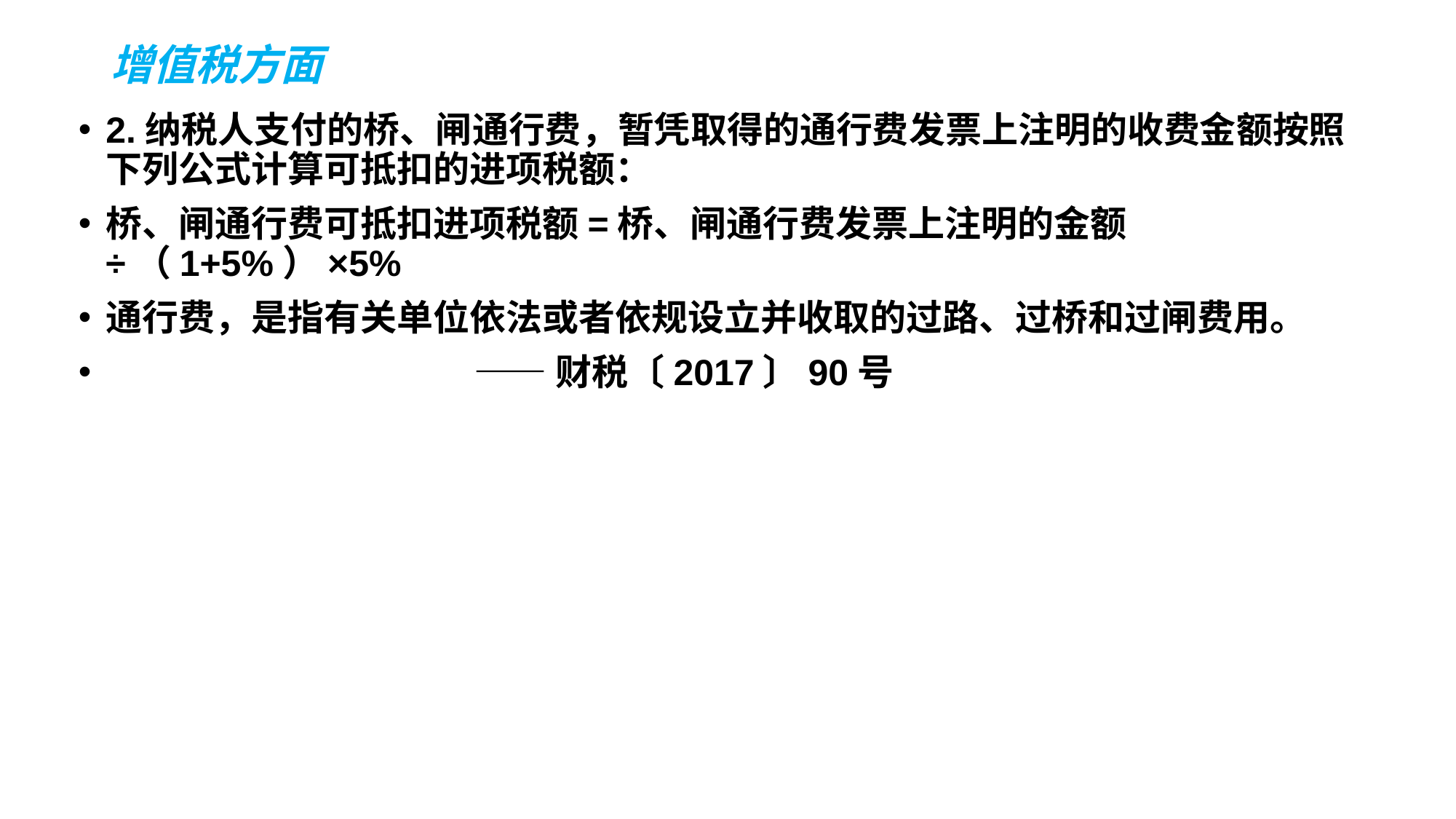

# 增值税方面
2.纳税人支付的桥、闸通行费，暂凭取得的通行费发票上注明的收费金额按照下列公式计算可抵扣的进项税额：
桥、闸通行费可抵扣进项税额=桥、闸通行费发票上注明的金额÷（1+5%）×5%
通行费，是指有关单位依法或者依规设立并收取的过路、过桥和过闸费用。
                                             ——财税〔2017〕90号